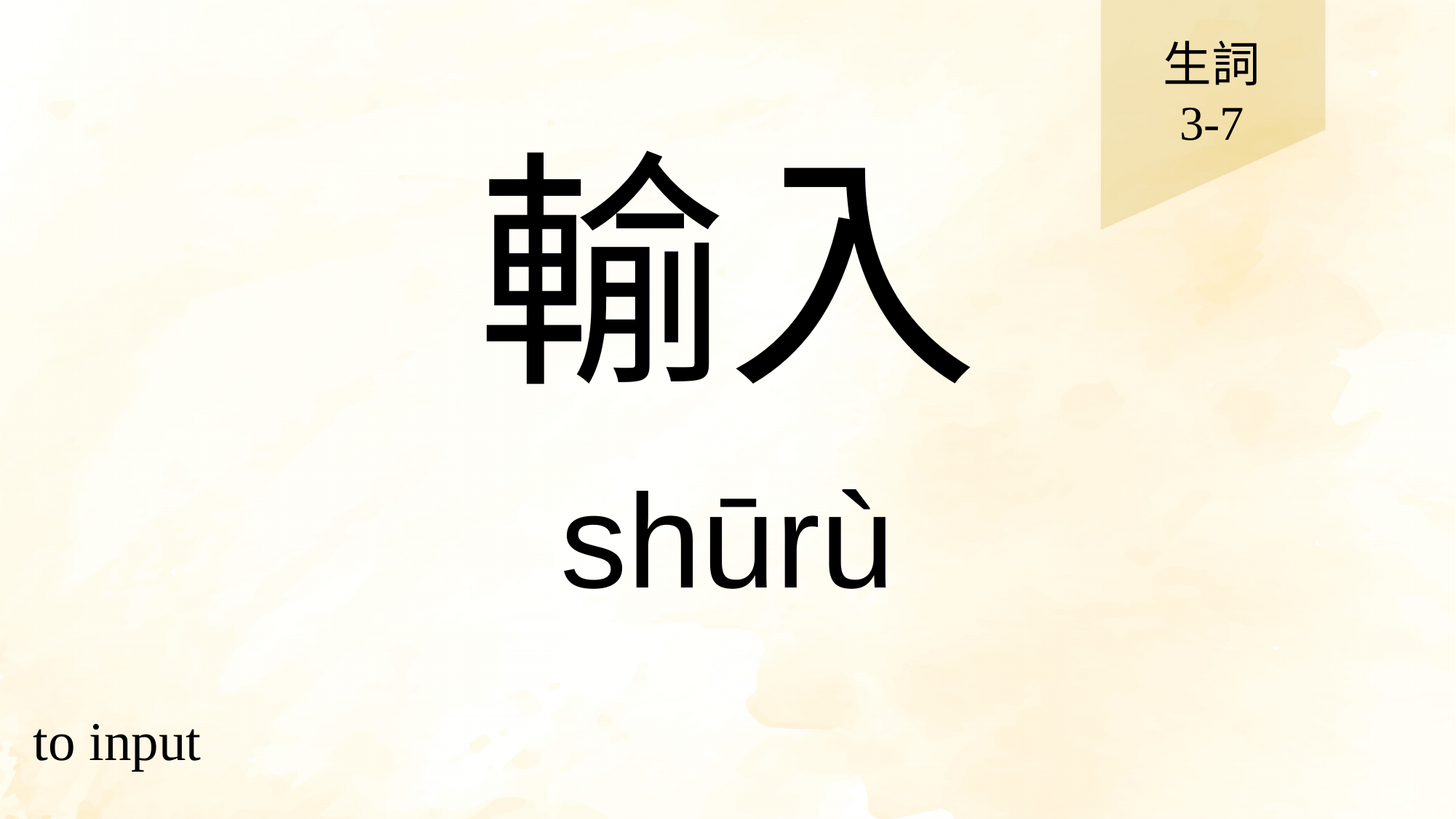

生詞
3-7
# 輸入
shūrù
to input